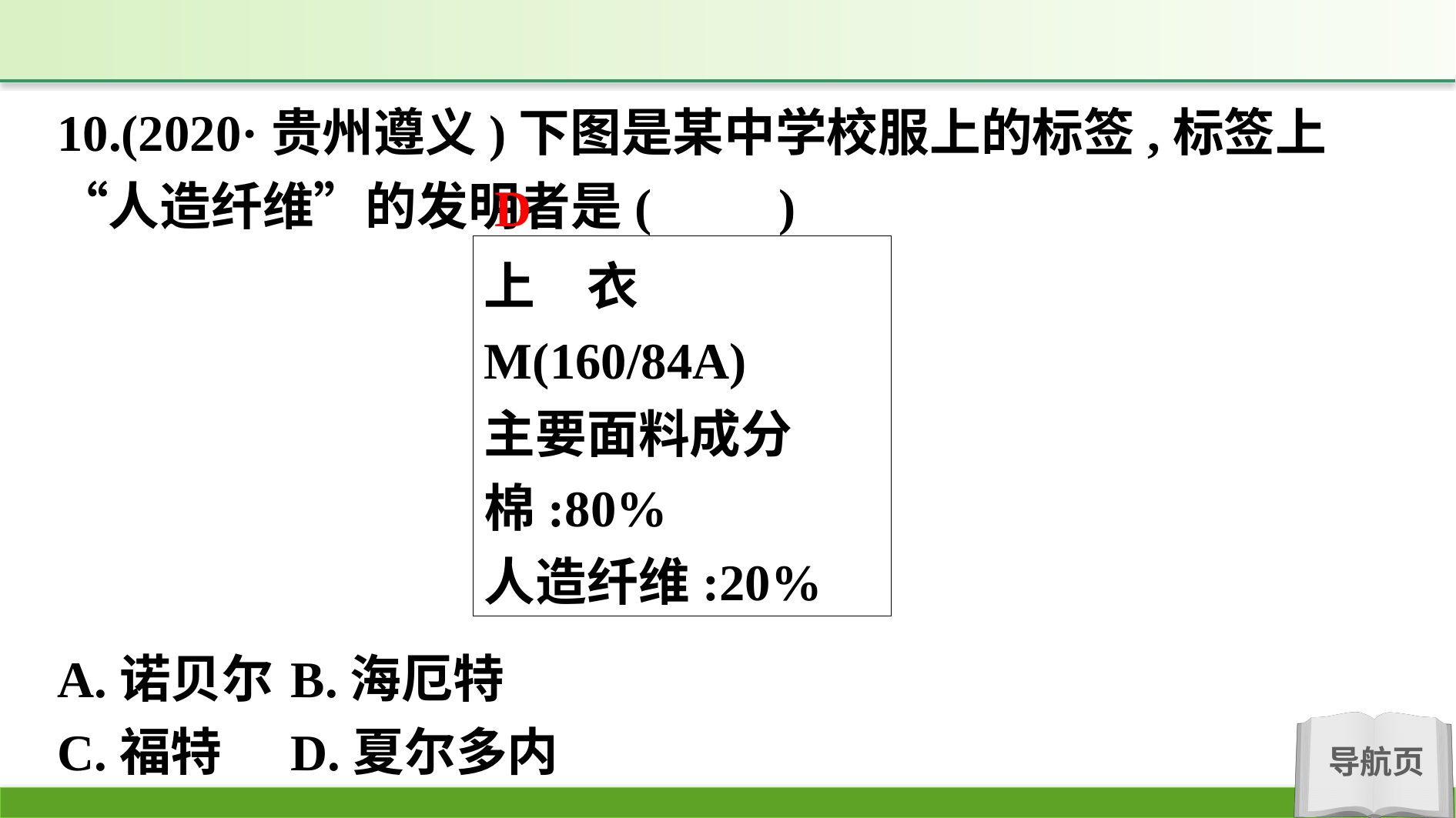

10.(2020·贵州遵义)下图是某中学校服上的标签,标签上“人造纤维”的发明者是(　　)
D
上　衣
M(160/84A)
主要面料成分
棉:80%
人造纤维:20%
A.诺贝尔	B.海厄特
C.福特	D.夏尔多内